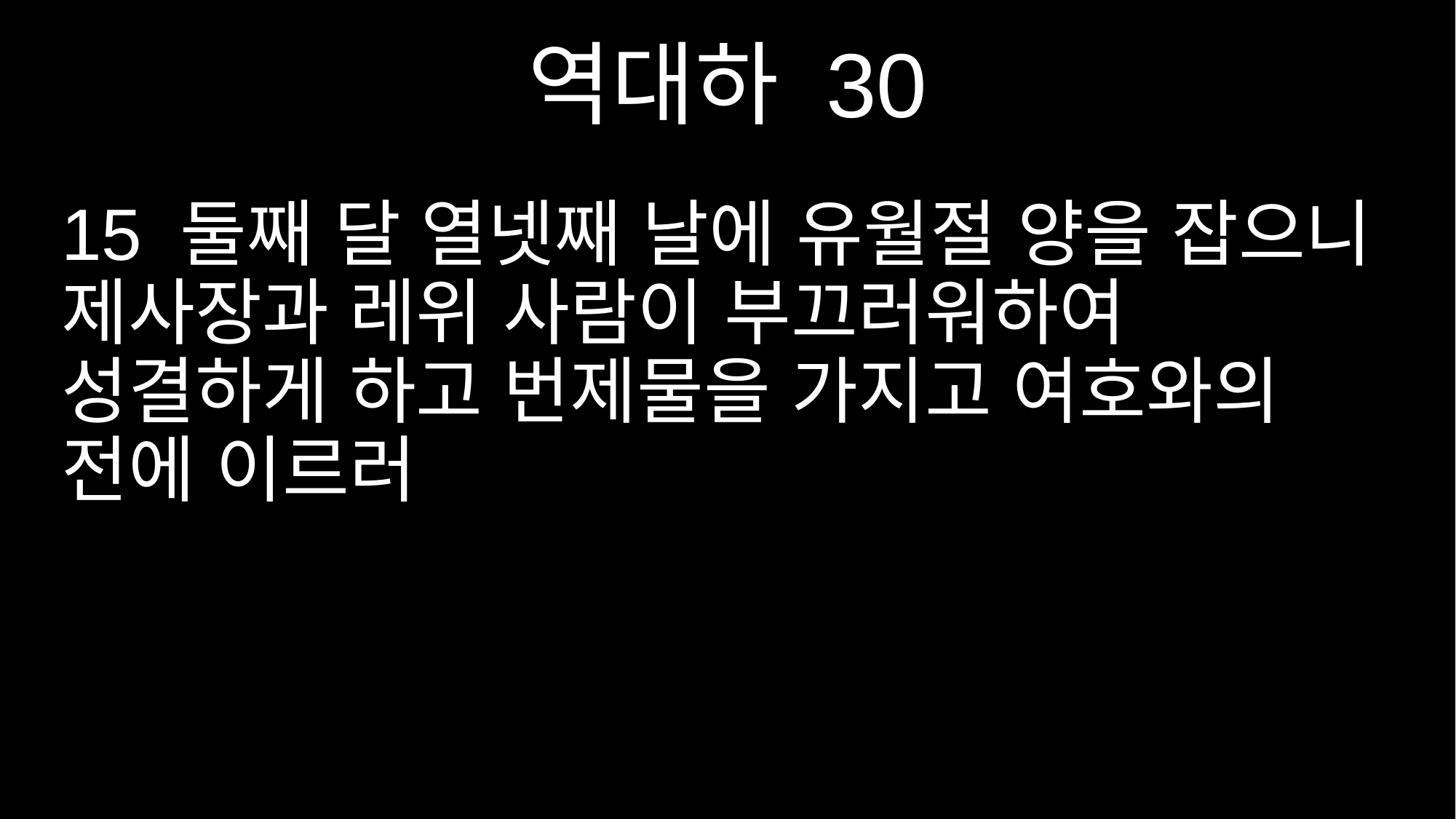

역대하 30
15 둘째 달 열넷째 날에 유월절 양을 잡으니 제사장과 레위 사람이 부끄러워하여 성결하게 하고 번제물을 가지고 여호와의 전에 이르러